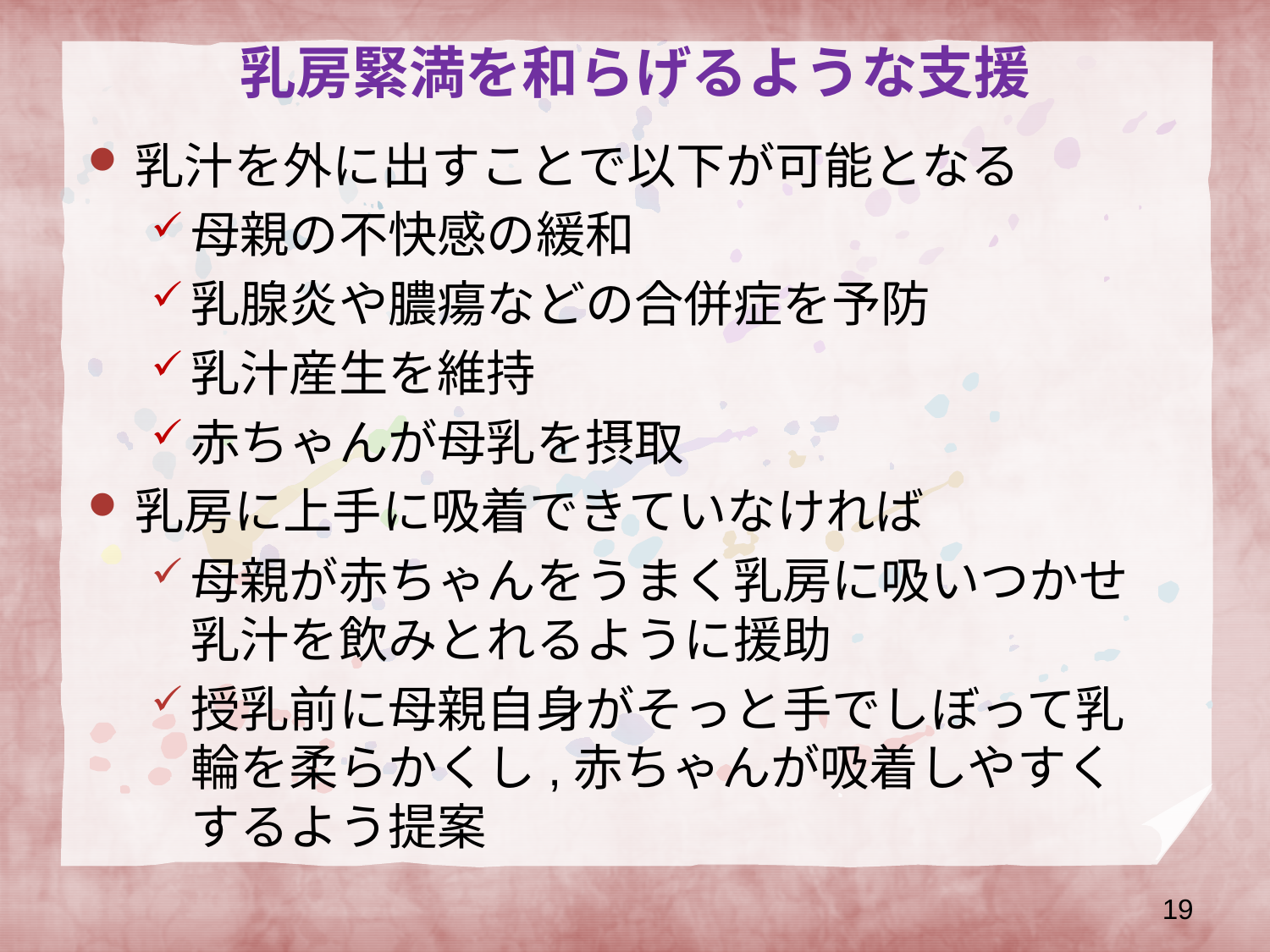

# 乳房緊満を和らげるような支援
乳汁を外に出すことで以下が可能となる
母親の不快感の緩和
乳腺炎や膿瘍などの合併症を予防
乳汁産生を維持
赤ちゃんが母乳を摂取
乳房に上手に吸着できていなければ
母親が赤ちゃんをうまく乳房に吸いつかせ乳汁を飲みとれるように援助
授乳前に母親自身がそっと手でしぼって乳輪を柔らかくし,赤ちゃんが吸着しやすくするよう提案

19